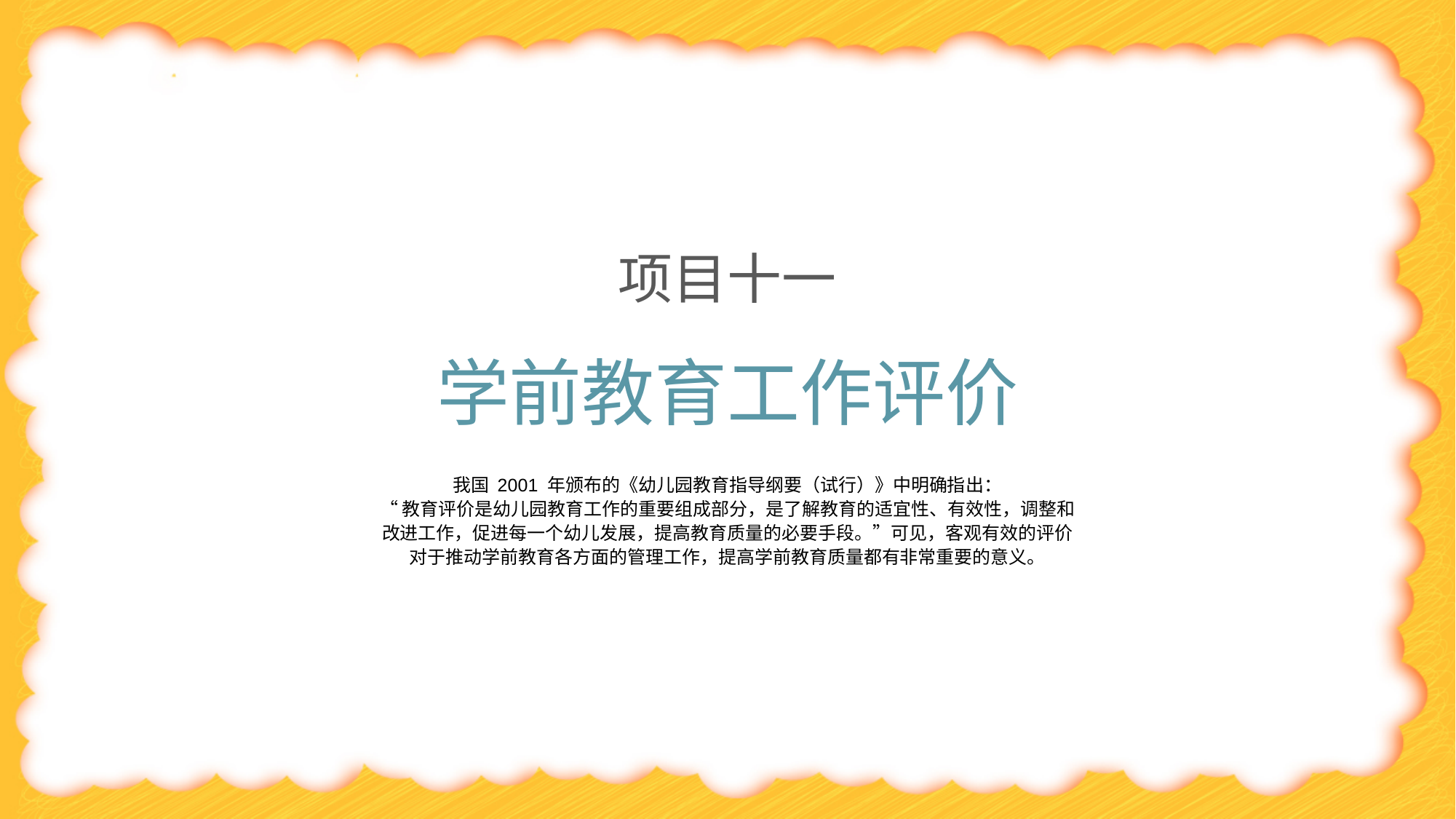

项目十一
学前教育工作评价
我国 2001 年颁布的《幼儿园教育指导纲要（试行）》中明确指出：
“教育评价是幼儿园教育工作的重要组成部分，是了解教育的适宜性、有效性，调整和
改进工作，促进每一个幼儿发展，提高教育质量的必要手段。”可见，客观有效的评价
对于推动学前教育各方面的管理工作，提高学前教育质量都有非常重要的意义。